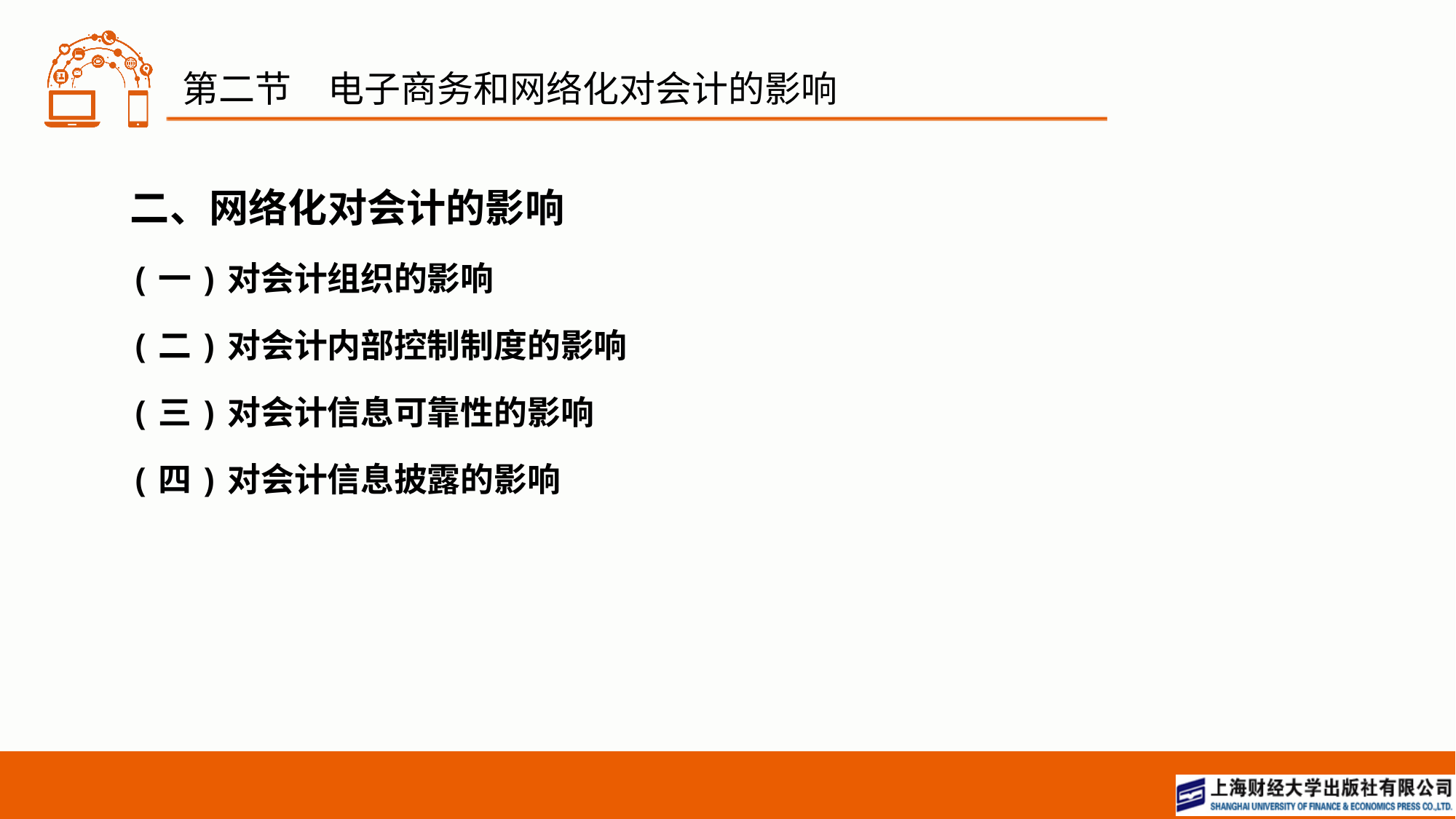

# 第二节　电子商务和网络化对会计的影响
二、网络化对会计的影响
(一)对会计组织的影响
(二)对会计内部控制制度的影响
(三)对会计信息可靠性的影响
(四)对会计信息披露的影响